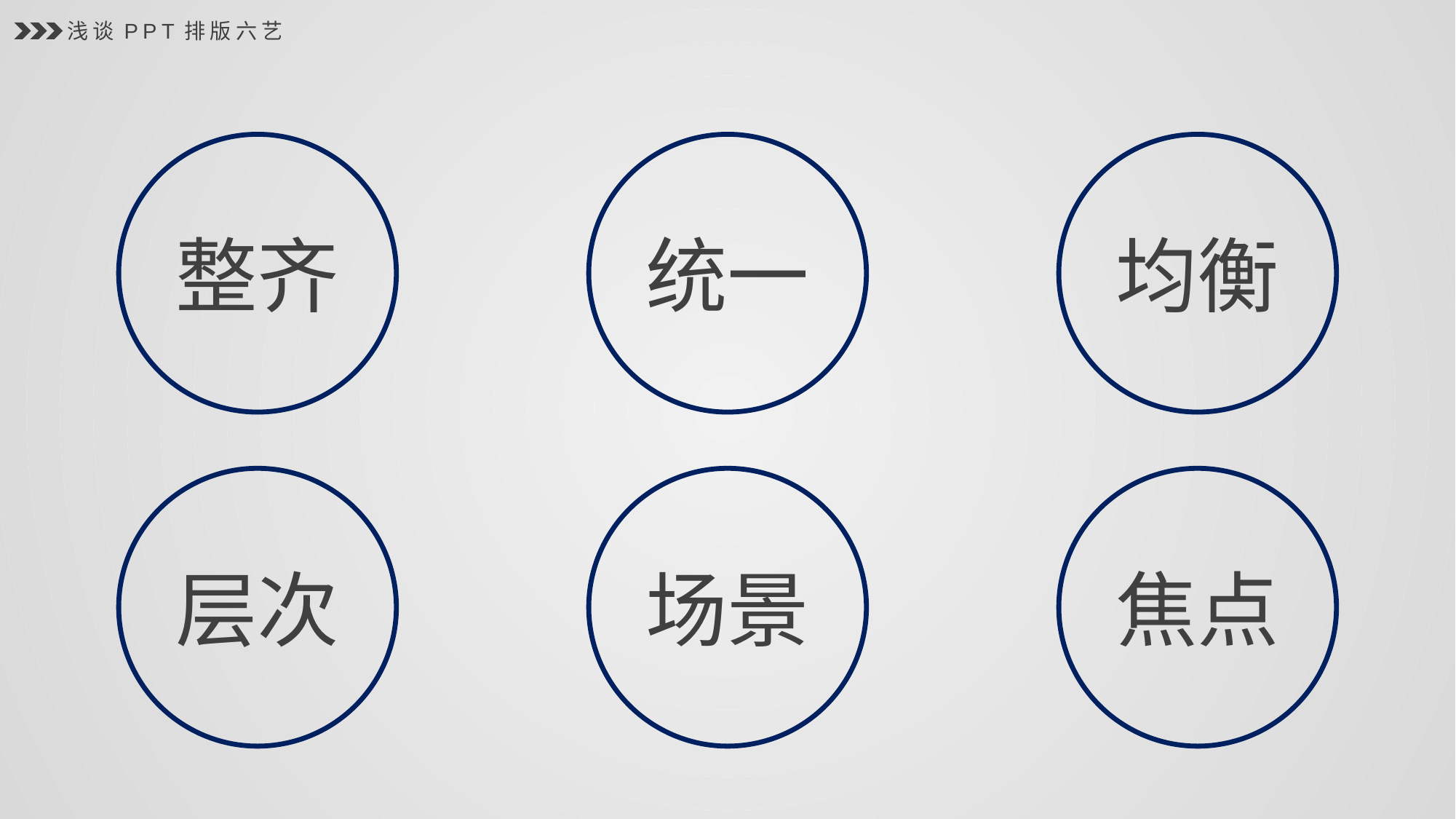

浅谈PPT排版六艺

整齐
统一
均衡
层次
场景
焦点